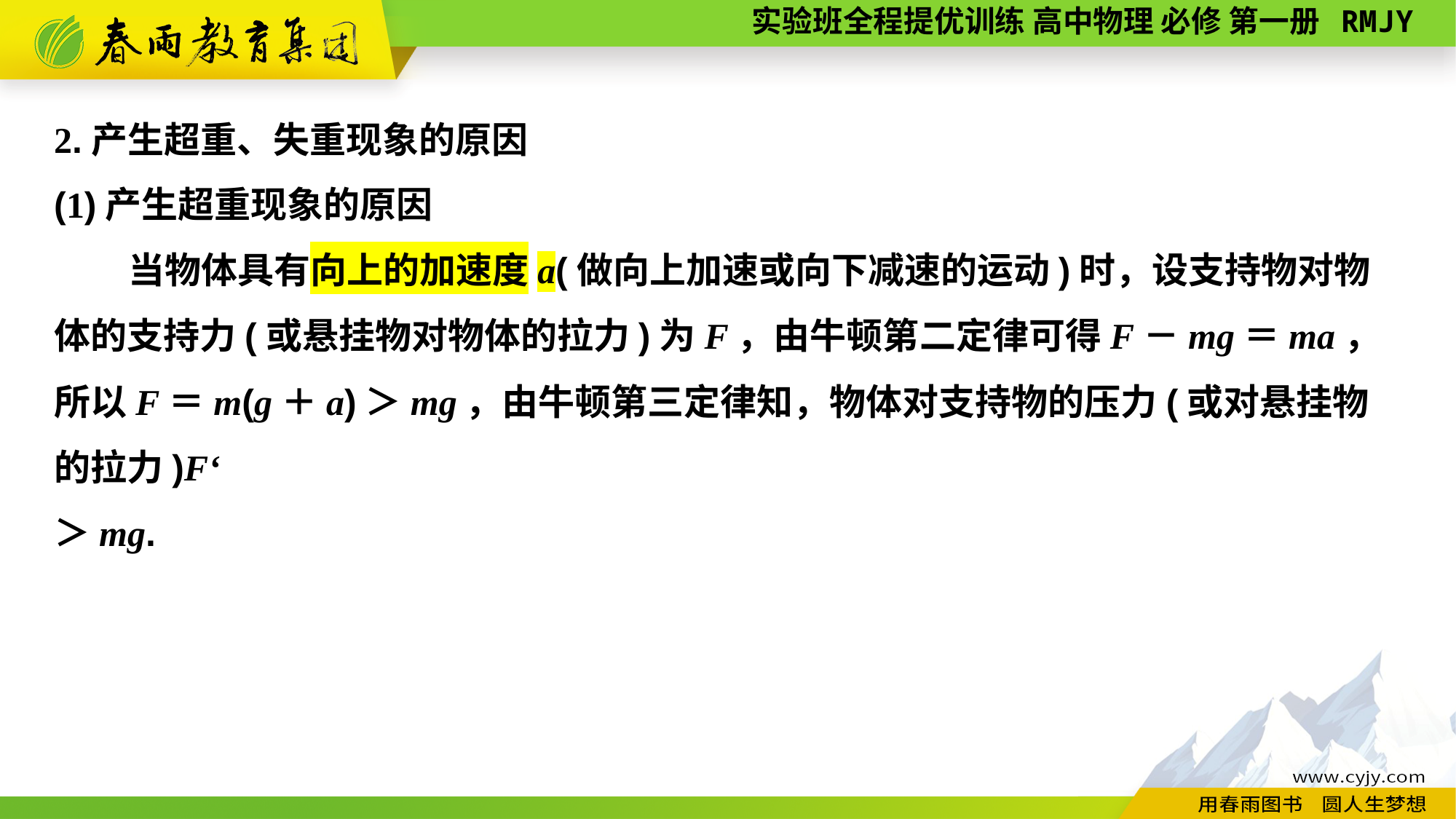

2.产生超重、失重现象的原因
(1)产生超重现象的原因
当物体具有向上的加速度a(做向上加速或向下减速的运动)时，设支持物对物体的支持力(或悬挂物对物体的拉力)为F，由牛顿第二定律可得F－mg＝ma，所以F＝m(g＋a)＞mg，由牛顿第三定律知，物体对支持物的压力(或对悬挂物的拉力)F‘
＞mg.